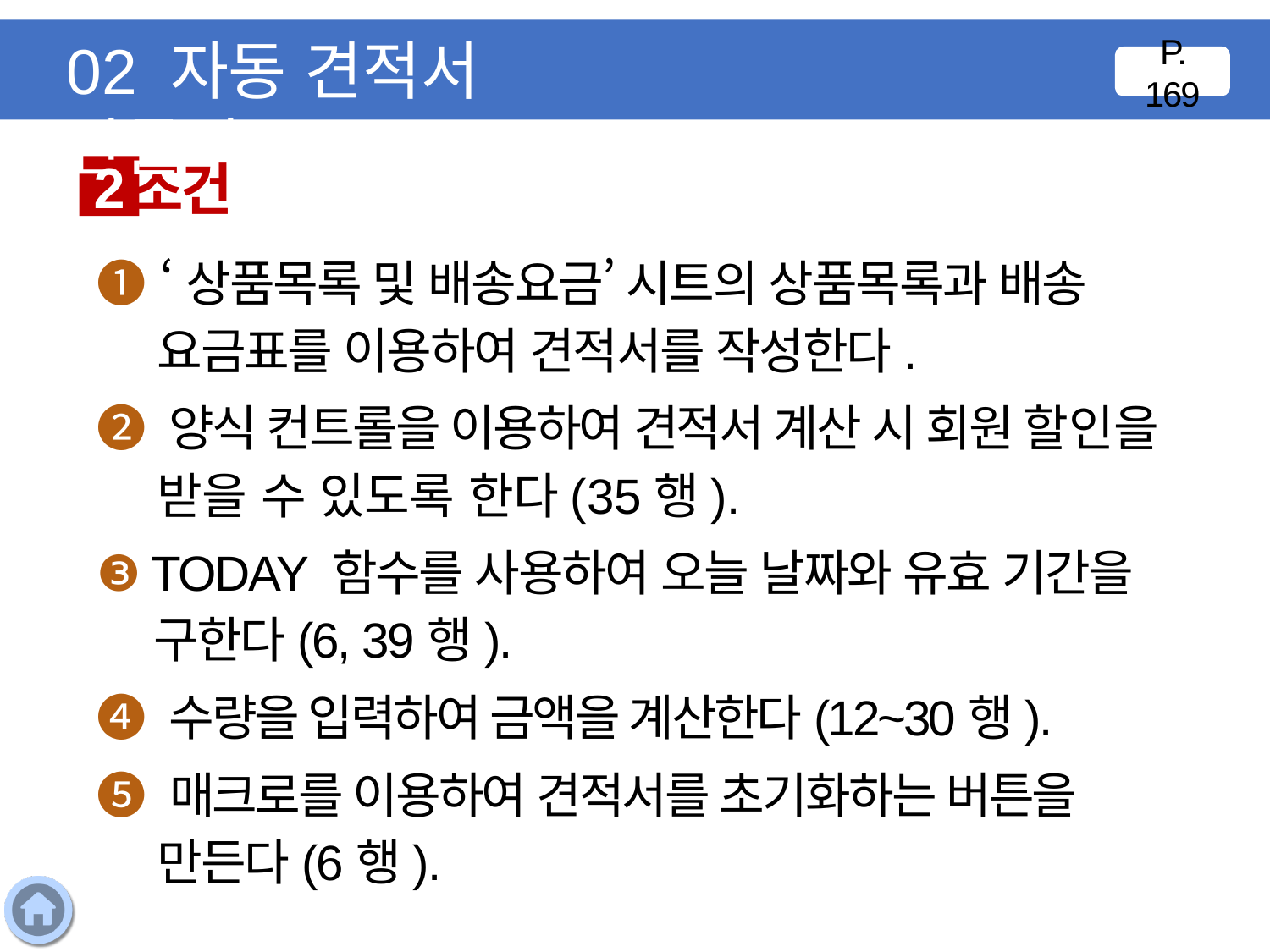

02 자동 견적서 만들기
P. 169
조건
2
❶ ‘상품목록 및 배송요금’ 시트의 상품목록과 배송 요금표를 이용하여 견적서를 작성한다.
❷ 양식 컨트롤을 이용하여 견적서 계산 시 회원 할인을 받을 수 있도록 한다(35행).
❸ TODAY 함수를 사용하여 오늘 날짜와 유효 기간을 구한다(6, 39행).
❹ 수량을 입력하여 금액을 계산한다(12~30행).
❺ 매크로를 이용하여 견적서를 초기화하는 버튼을 만든다(6행).